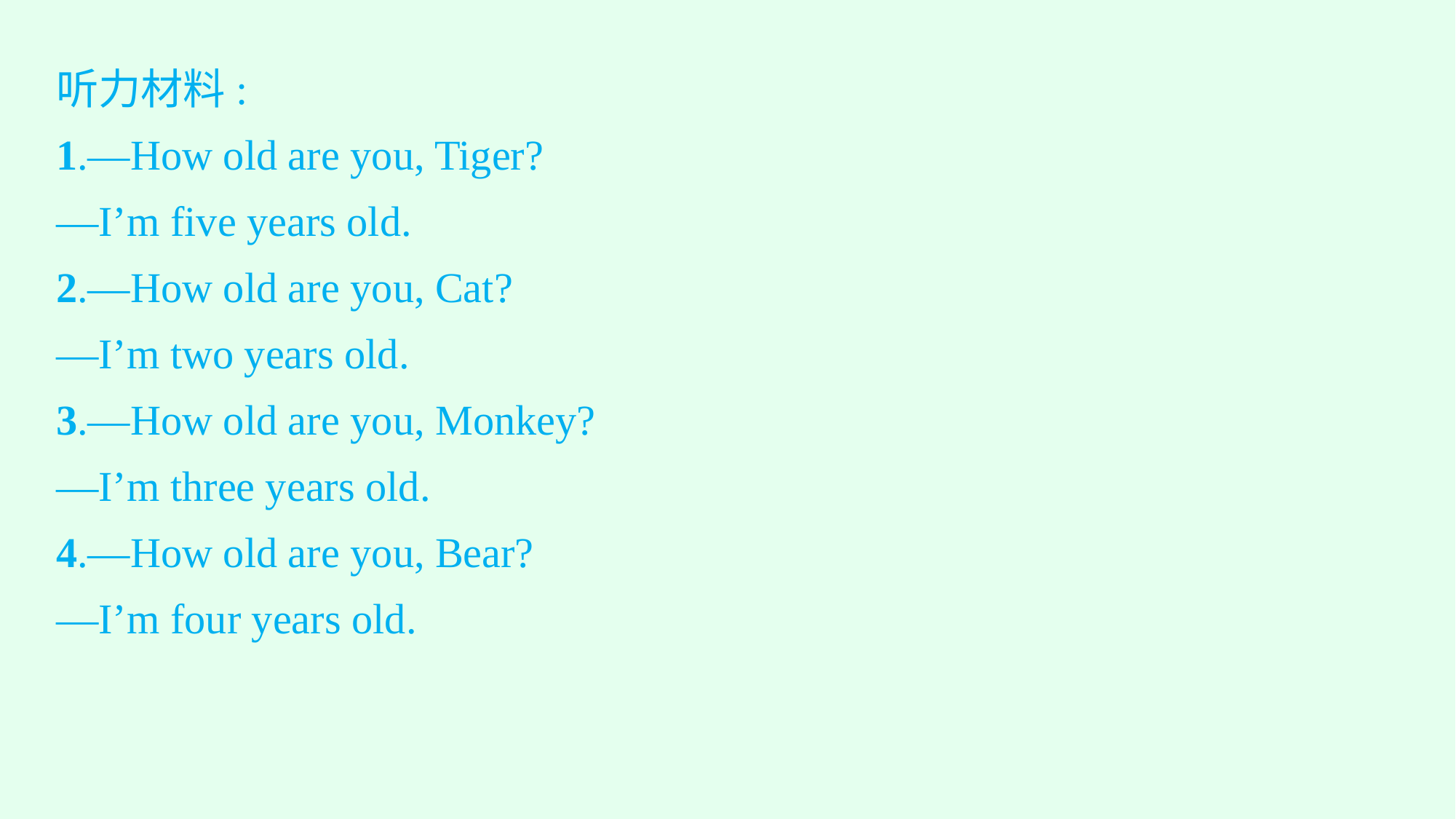

听力材料:
1.—How old are you, Tiger?
—I’m five years old.
2.—How old are you, Cat?
—I’m two years old.
3.—How old are you, Monkey?
—I’m three years old.
4.—How old are you, Bear?
—I’m four years old.